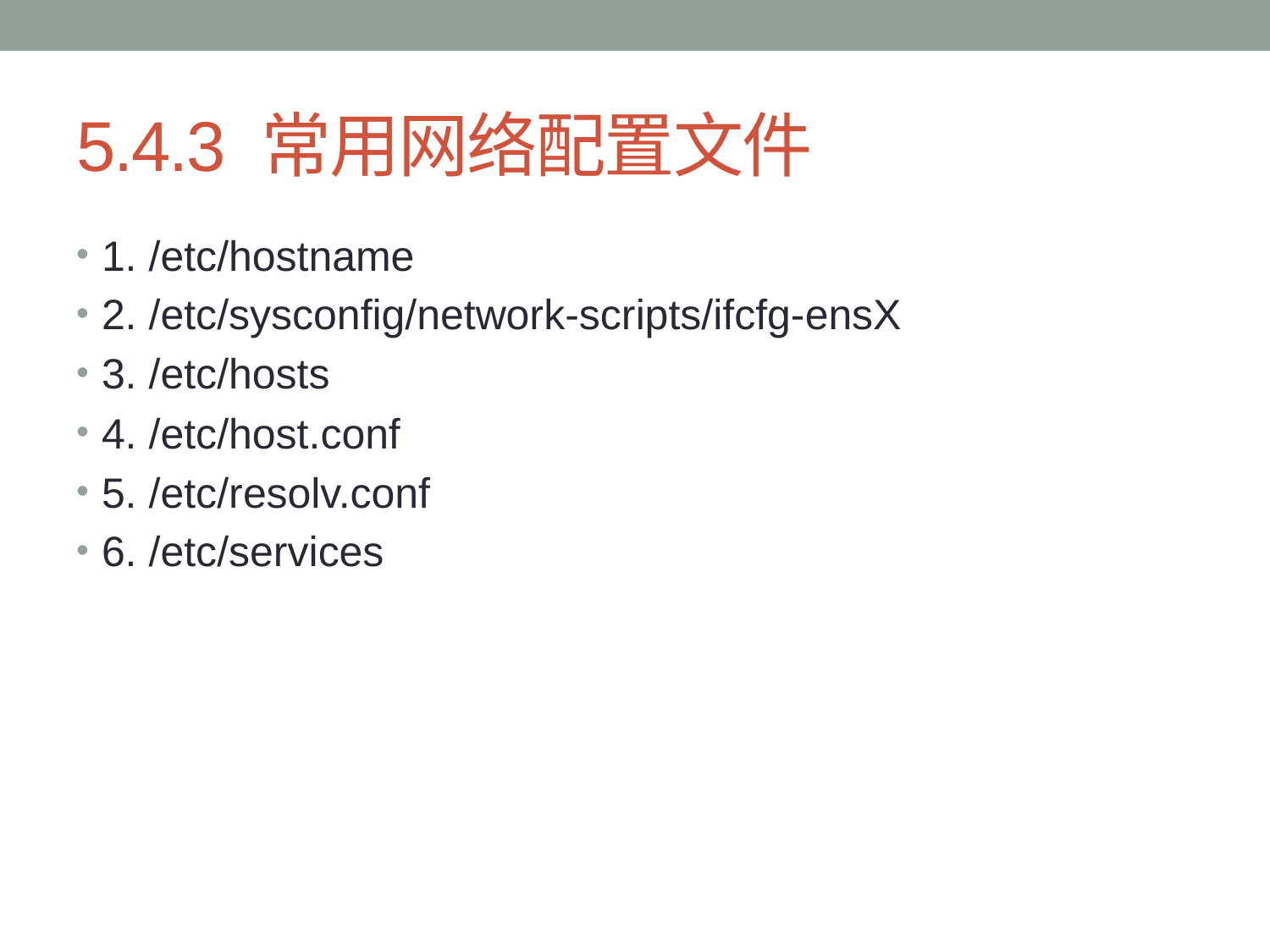

# 5.4.3 常用网络配置文件
1. /etc/hostname
2. /etc/sysconfig/network-scripts/ifcfg-ensX
3. /etc/hosts
4. /etc/host.conf
5. /etc/resolv.conf
6. /etc/services